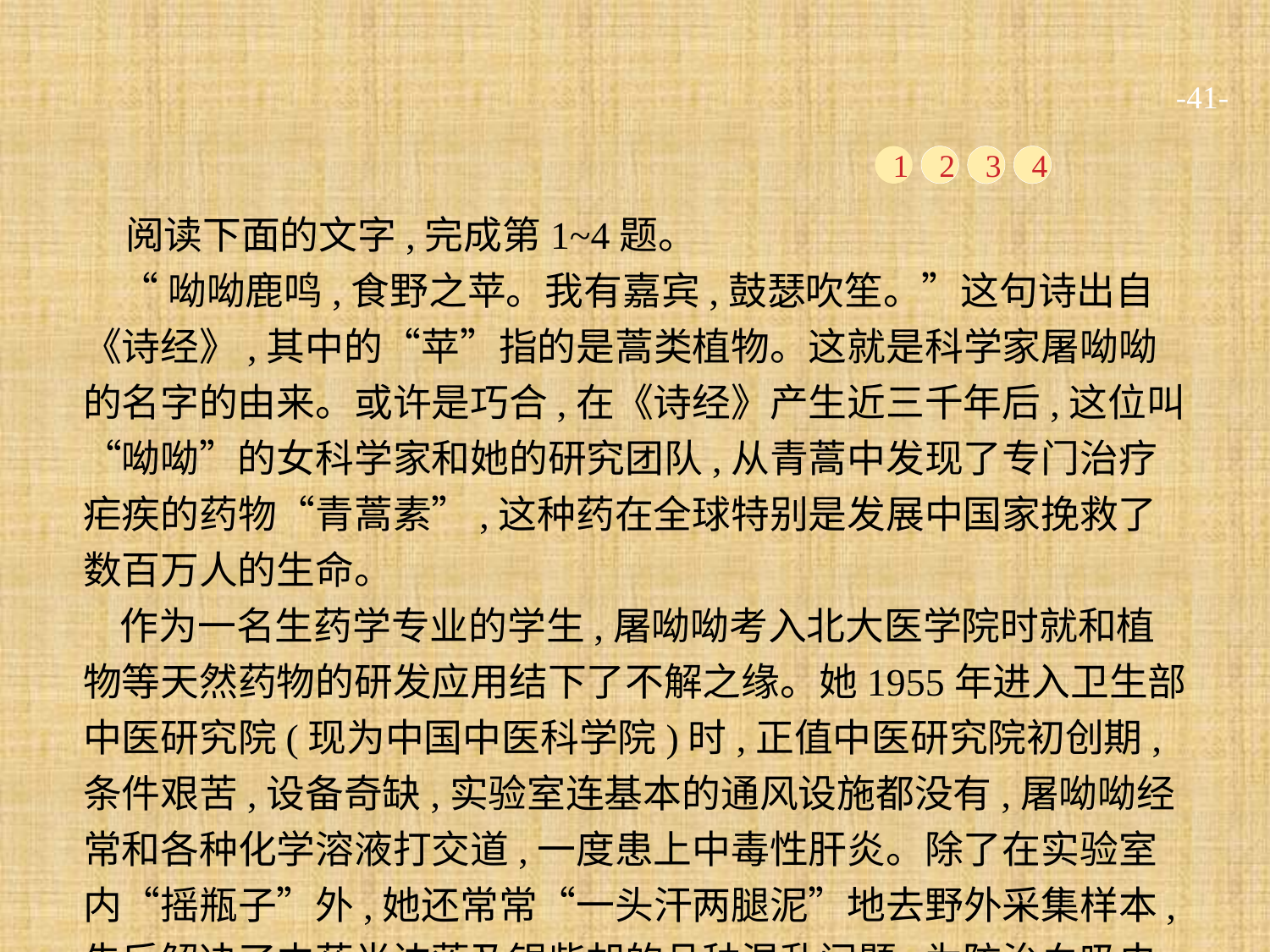

-41-
1
2
3
4
阅读下面的文字,完成第1~4题。
“呦呦鹿鸣,食野之苹。我有嘉宾,鼓瑟吹笙。”这句诗出自《诗经》,其中的“苹”指的是蒿类植物。这就是科学家屠呦呦的名字的由来。或许是巧合,在《诗经》产生近三千年后,这位叫“呦呦”的女科学家和她的研究团队,从青蒿中发现了专门治疗疟疾的药物“青蒿素”,这种药在全球特别是发展中国家挽救了数百万人的生命。
作为一名生药学专业的学生,屠呦呦考入北大医学院时就和植物等天然药物的研发应用结下了不解之缘。她1955年进入卫生部中医研究院(现为中国中医科学院)时,正值中医研究院初创期,条件艰苦,设备奇缺,实验室连基本的通风设施都没有,屠呦呦经常和各种化学溶液打交道,一度患上中毒性肝炎。除了在实验室内“摇瓶子”外,她还常常“一头汗两腿泥”地去野外采集样本,先后解决了中药半边莲及银柴胡的品种混乱问题,为防治血吸虫病做出了贡献。